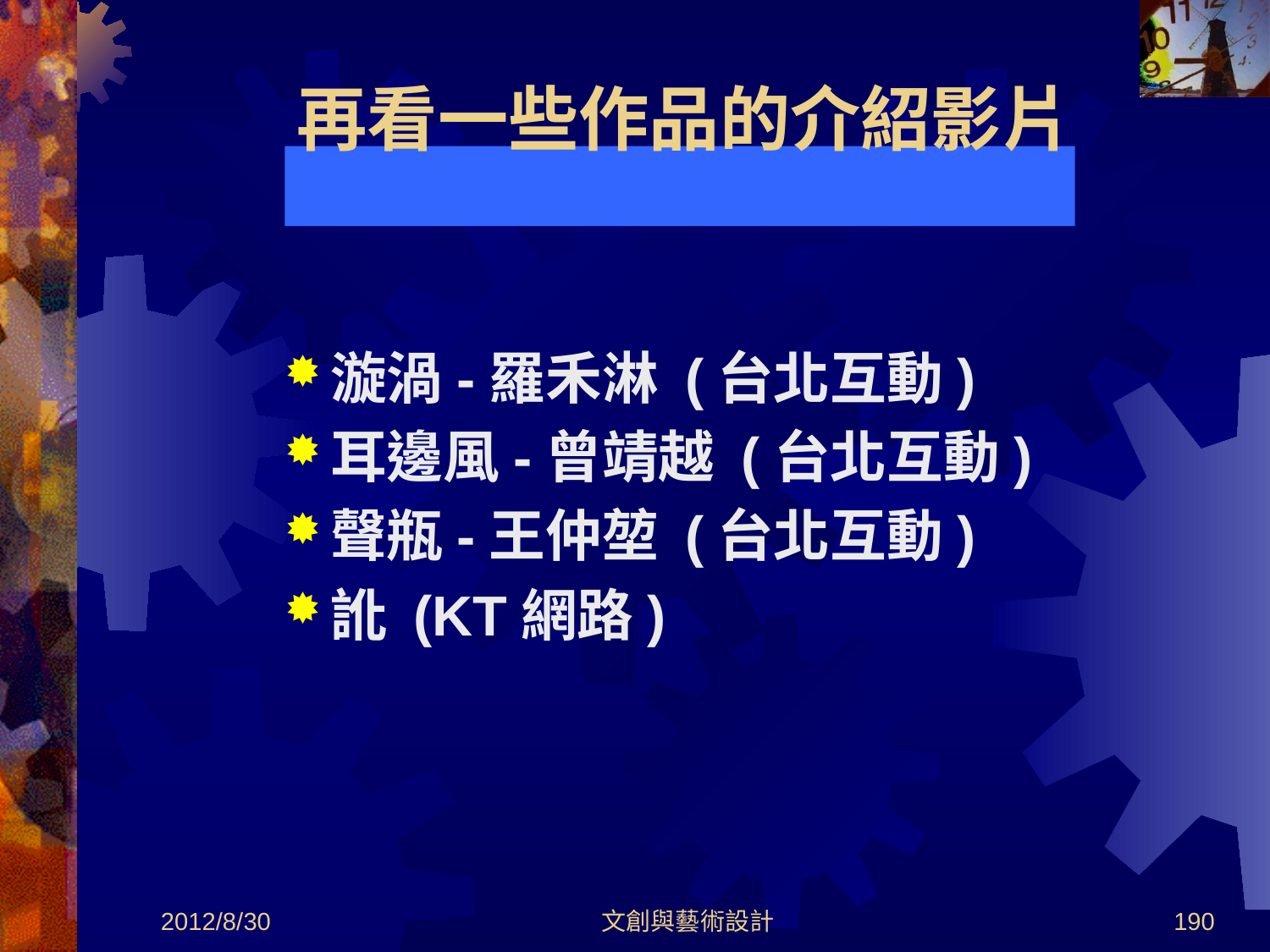

# 再看一些作品的介紹影片

漩渦-羅禾淋 (台北互動)
耳邊風-曾靖越 (台北互動)
聲瓶-王仲堃 (台北互動)
訛 (KT網路)

2012/8/30
文創與藝術設計
190